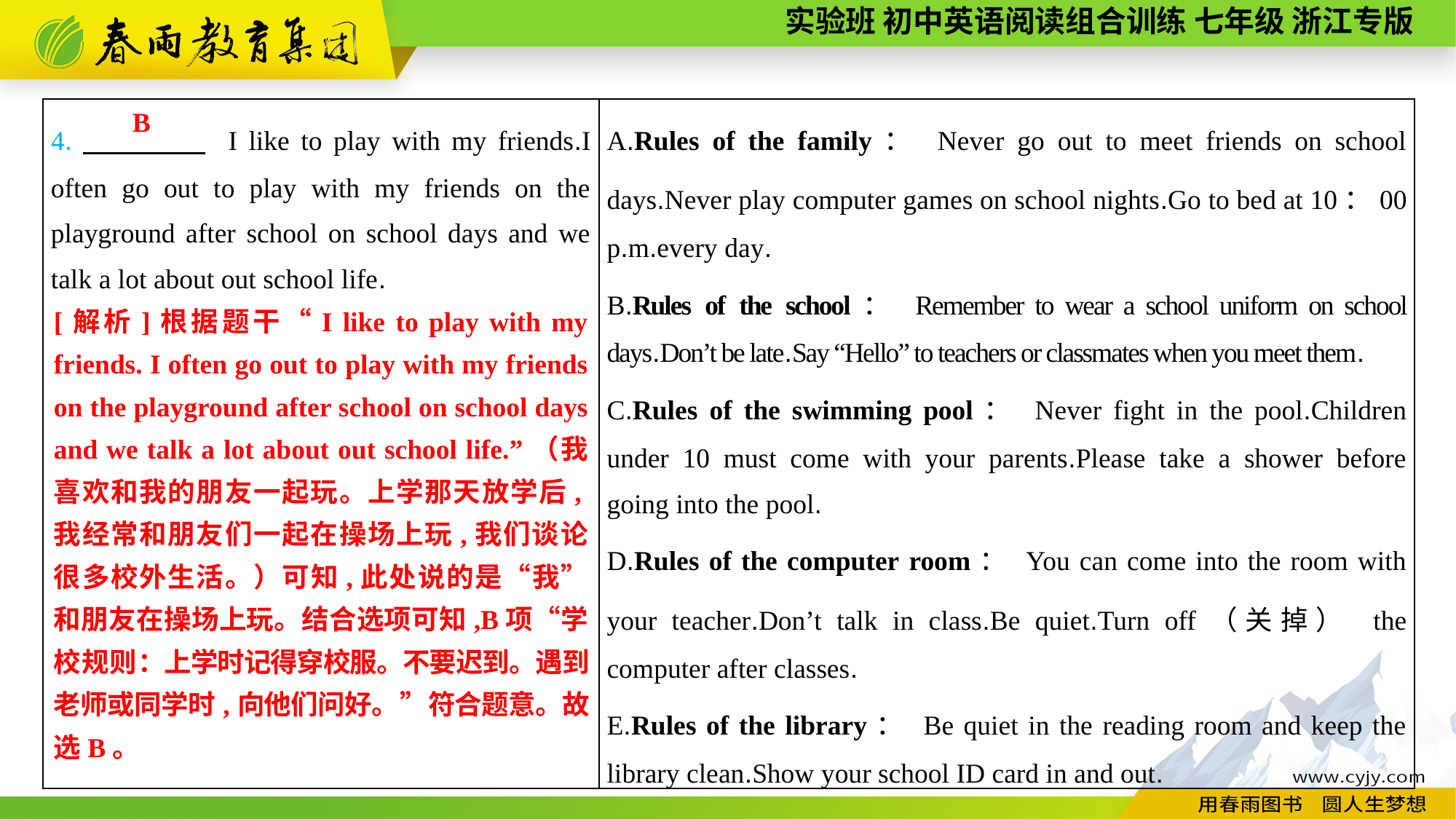

| 4.　　　　 I like to play with my friends.I often go out to play with my friends on the playground after school on school days and we talk a lot about out school life. | A.Rules of the family： Never go out to meet friends on school days.Never play computer games on school nights.Go to bed at 10：00 p.m.every day. B.Rules of the school： Remember to wear a school uniform on school days.Don’t be late.Say “Hello” to teachers or classmates when you meet them. C.Rules of the swimming pool： Never fight in the pool.Children under 10 must come with your parents.Please take a shower before going into the pool. D.Rules of the computer room： You can come into the room with your teacher.Don’t talk in class.Be quiet.Turn off（关掉） the computer after classes. E.Rules of the library： Be quiet in the reading room and keep the library clean.Show your school ID card in and out. |
| --- | --- |
B
[解析]根据题干“I like to play with my friends. I often go out to play with my friends on the playground after school on school days and we talk a lot about out school life.”（我喜欢和我的朋友一起玩。上学那天放学后,我经常和朋友们一起在操场上玩,我们谈论很多校外生活。）可知,此处说的是“我”和朋友在操场上玩。结合选项可知,B项“学校规则：上学时记得穿校服。不要迟到。遇到老师或同学时,向他们问好。”符合题意。故选B。